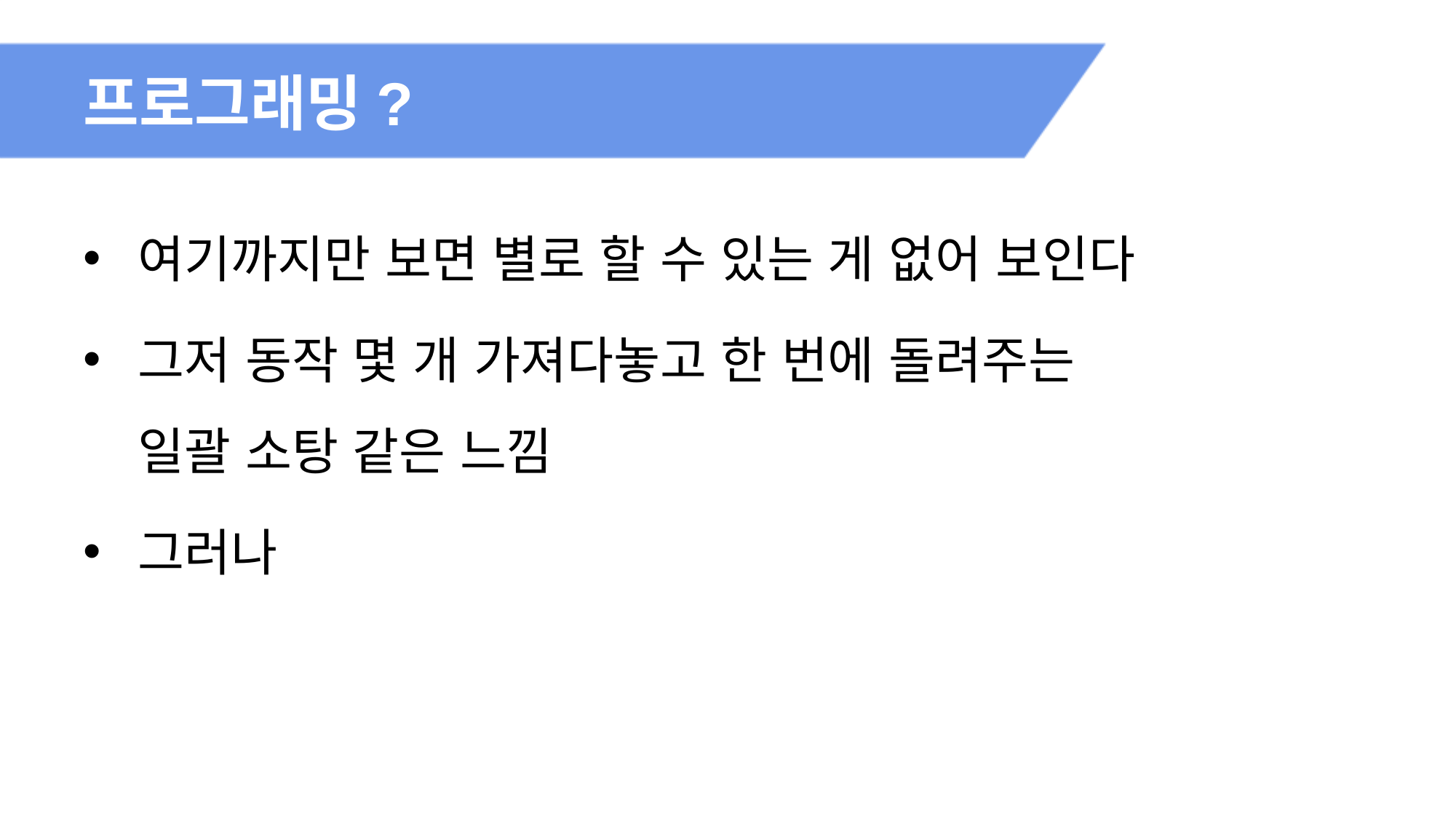

# 프로그래밍?
여기까지만 보면 별로 할 수 있는 게 없어 보인다
그저 동작 몇 개 가져다놓고 한 번에 돌려주는
일괄 소탕 같은 느낌
그러나